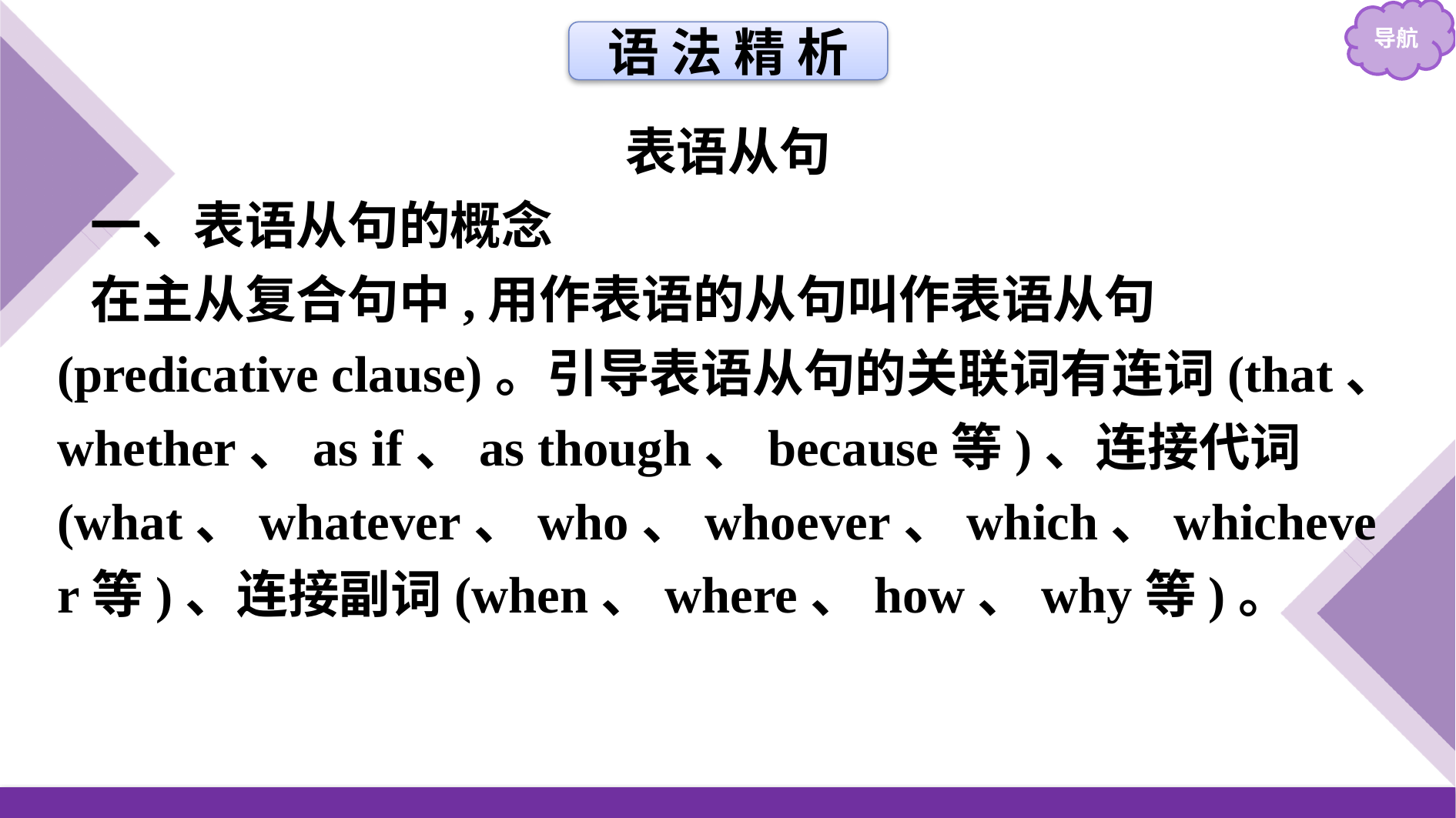

语 法 精 析
表语从句
一、表语从句的概念
在主从复合句中,用作表语的从句叫作表语从句(predicative clause)。引导表语从句的关联词有连词(that、whether、as if、as though、because等)、连接代词(what、whatever、who、whoever、which、whichever等)、连接副词(when、where、how、why等)。